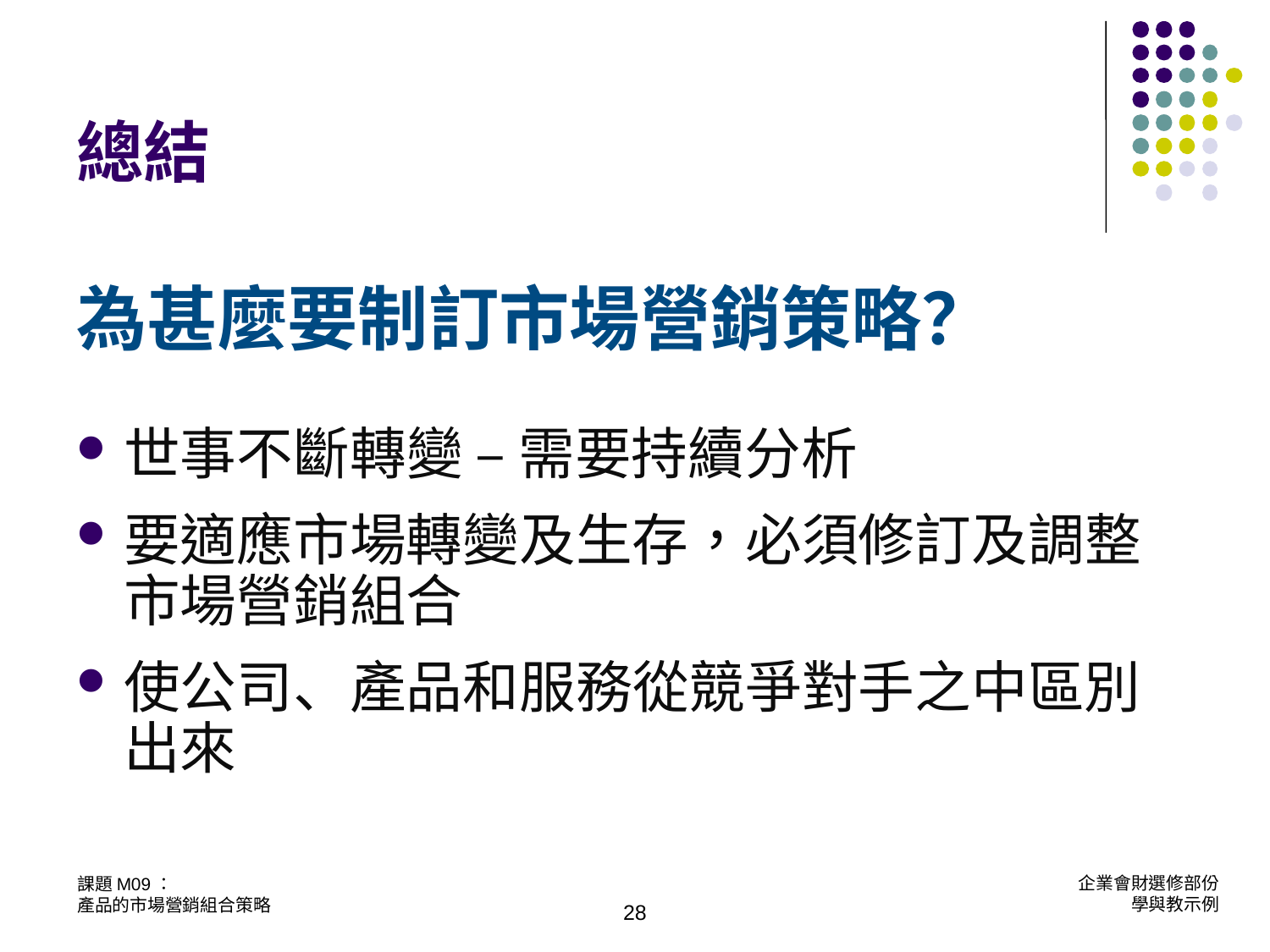

總結
為甚麼要制訂市場營銷策略？

世事不斷轉變 – 需要持續分析
要適應市場轉變及生存，必須修訂及調整市場營銷組合
使公司、產品和服務從競爭對手之中區別出來

28